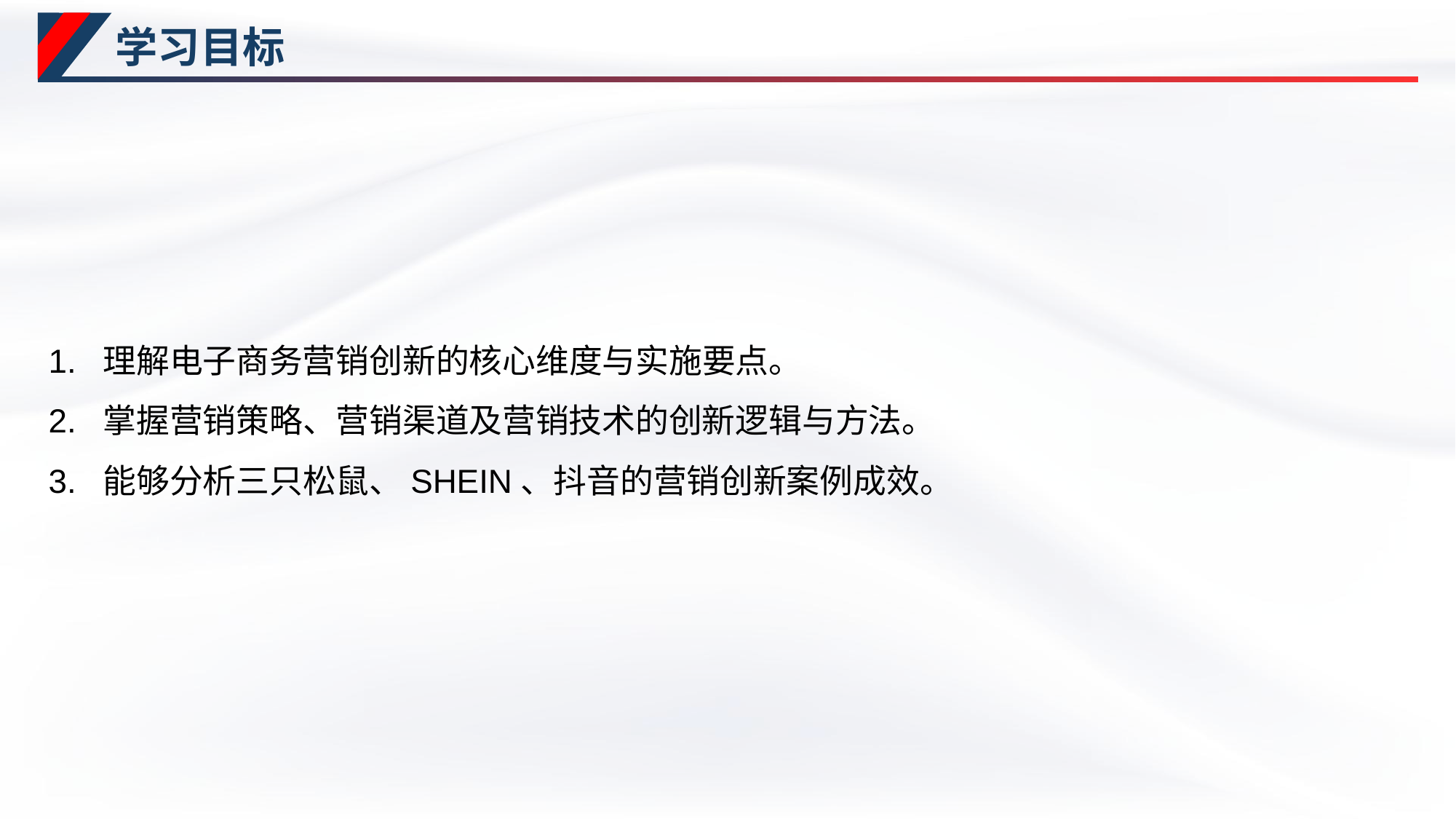

理解电子商务营销创新的核心维度与实施要点。
掌握营销策略、营销渠道及营销技术的创新逻辑与方法。
能够分析三只松鼠、SHEIN、抖音的营销创新案例成效。